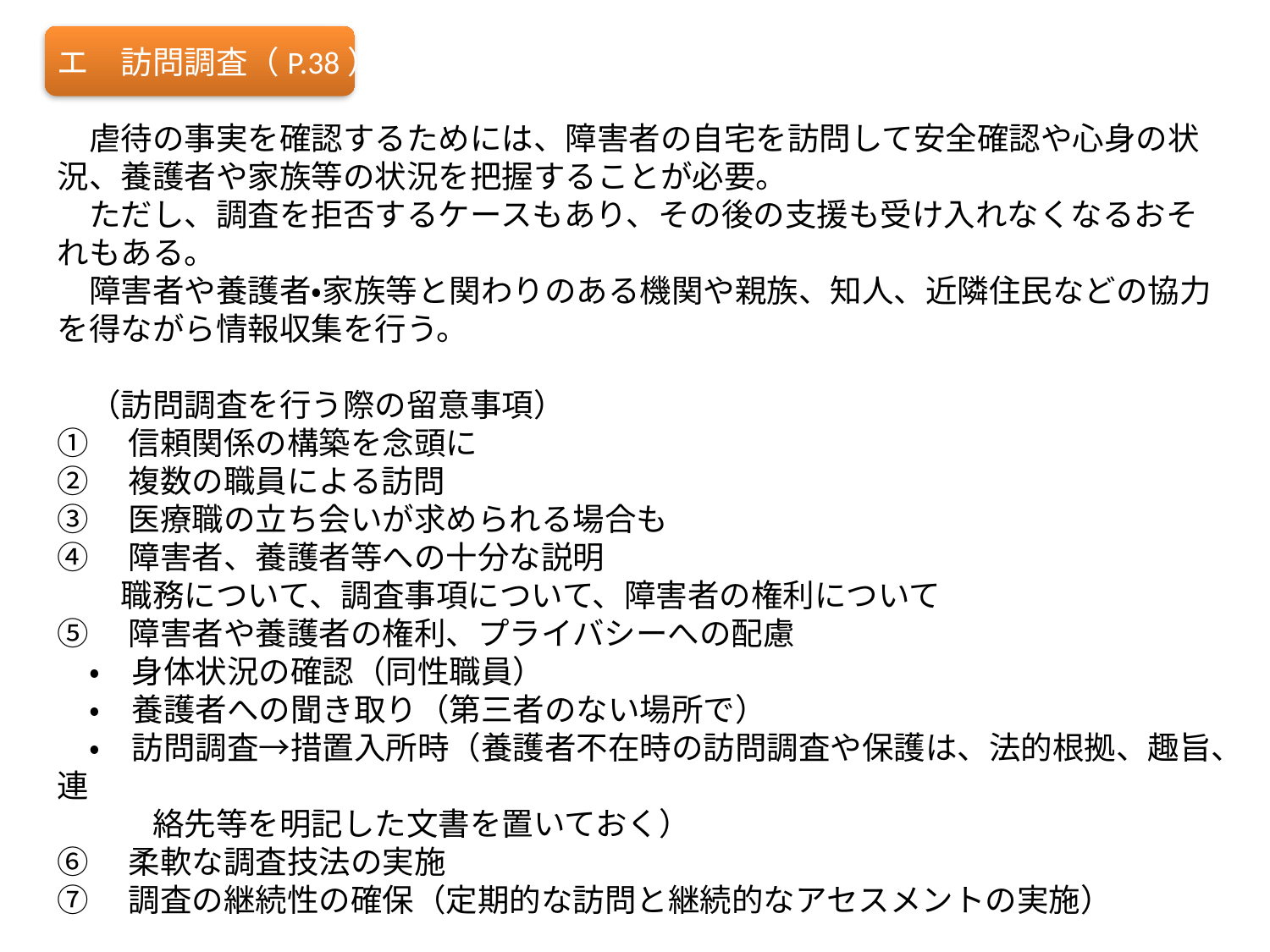

エ　訪問調査（P.38）

　虐待の事実を確認するためには、障害者の自宅を訪問して安全確認や心身の状況、養護者や家族等の状況を把握することが必要。
　ただし、調査を拒否するケースもあり、その後の支援も受け入れなくなるおそれもある。
　障害者や養護者・家族等と関わりのある機関や親族、知人、近隣住民などの協力を得ながら情報収集を行う。

　（訪問調査を行う際の留意事項）
①　信頼関係の構築を念頭に
②　複数の職員による訪問
③　医療職の立ち会いが求められる場合も
④　障害者、養護者等への十分な説明
　　職務について、調査事項について、障害者の権利について
⑤　障害者や養護者の権利、プライバシーへの配慮
　・　身体状況の確認（同性職員）
　・　養護者への聞き取り（第三者のない場所で）
　・　訪問調査→措置入所時（養護者不在時の訪問調査や保護は、法的根拠、趣旨、連
　　　絡先等を明記した文書を置いておく）
⑥　柔軟な調査技法の実施
⑦　調査の継続性の確保（定期的な訪問と継続的なアセスメントの実施）